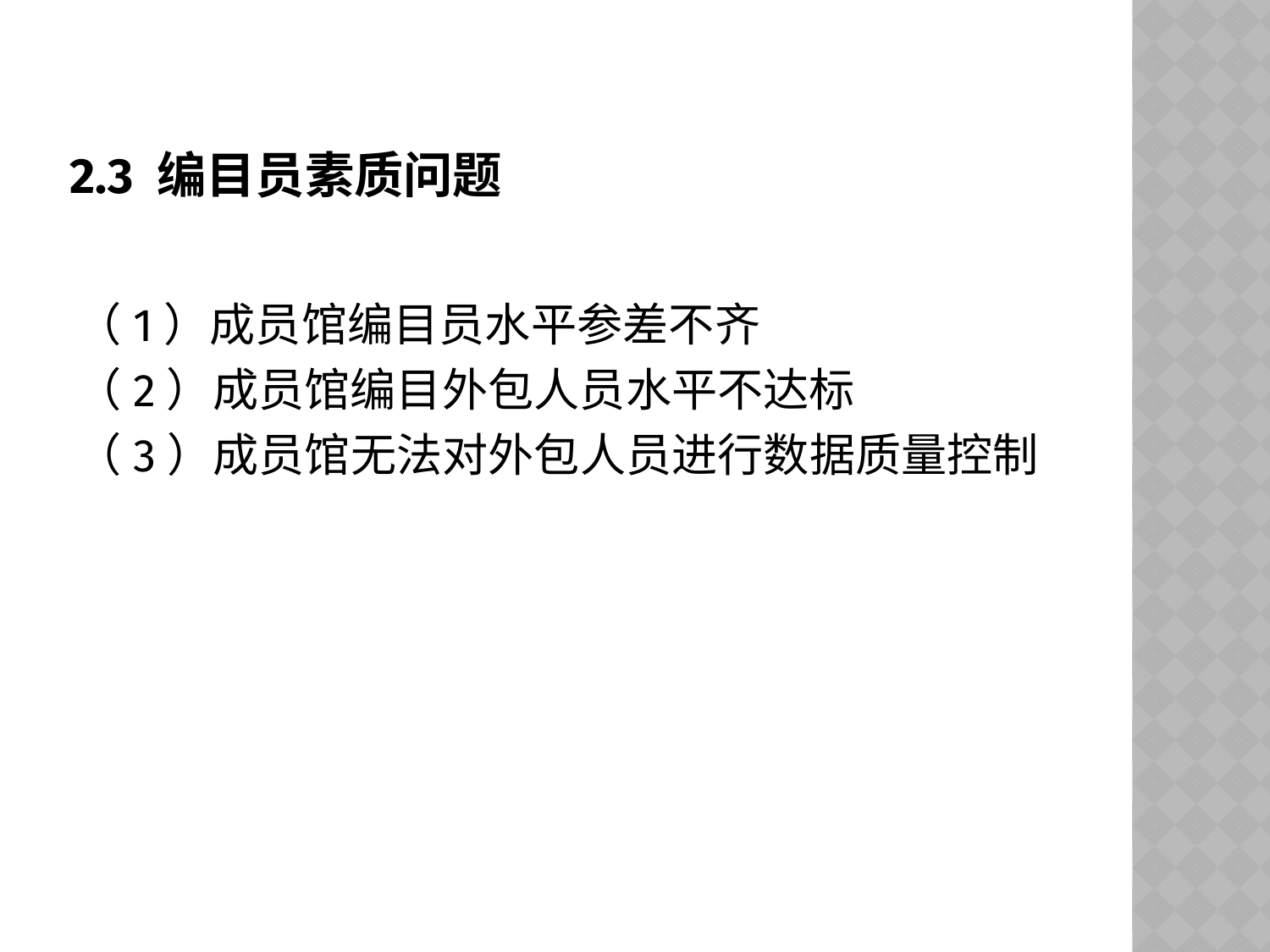

# 2.3 编目员素质问题

（1）成员馆编目员水平参差不齐
（2）成员馆编目外包人员水平不达标
（3）成员馆无法对外包人员进行数据质量控制